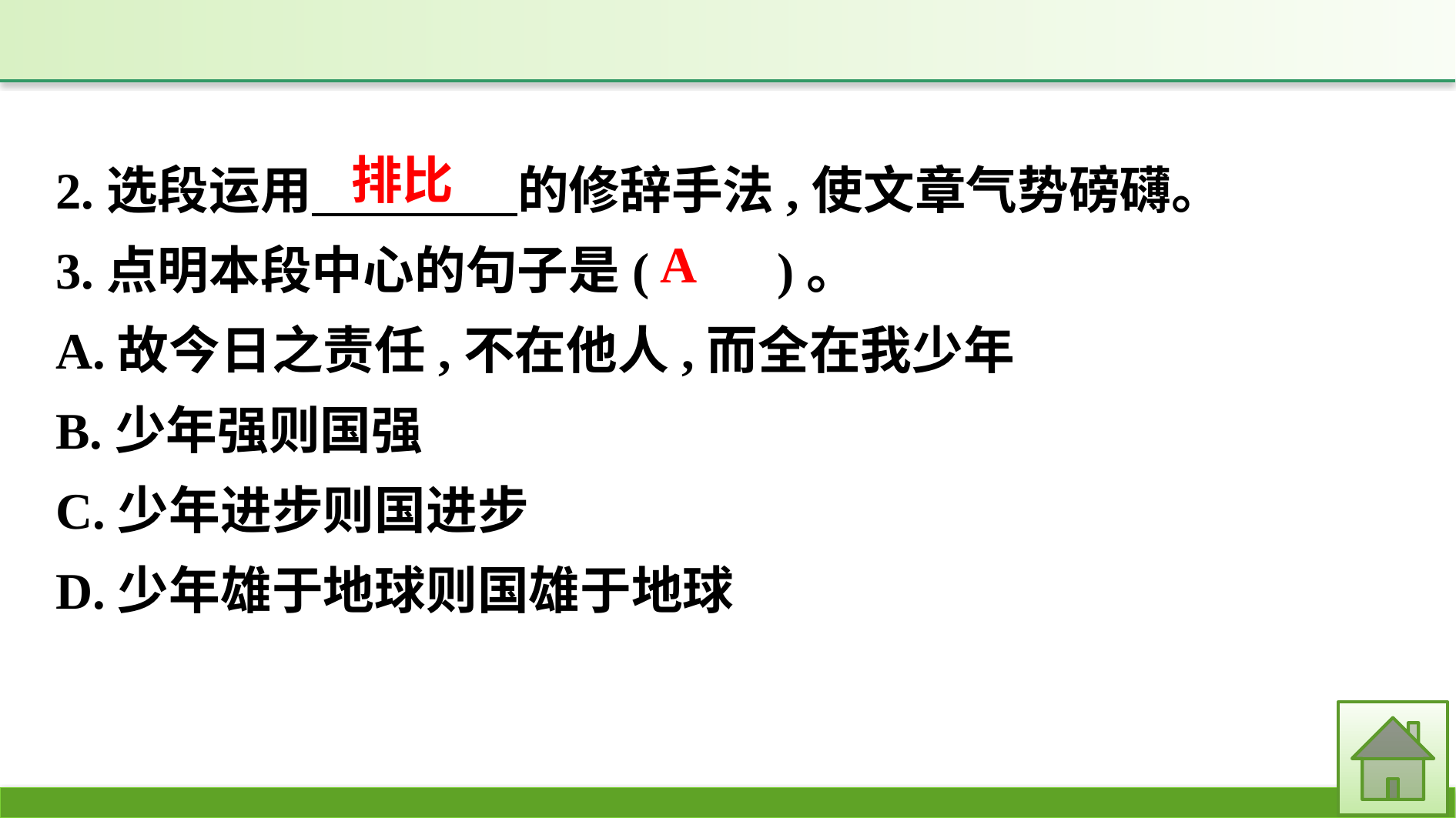

2.选段运用　　　　的修辞手法,使文章气势磅礴。
3.点明本段中心的句子是(　　)。
A.故今日之责任,不在他人,而全在我少年
B.少年强则国强
C.少年进步则国进步
D.少年雄于地球则国雄于地球
排比
A